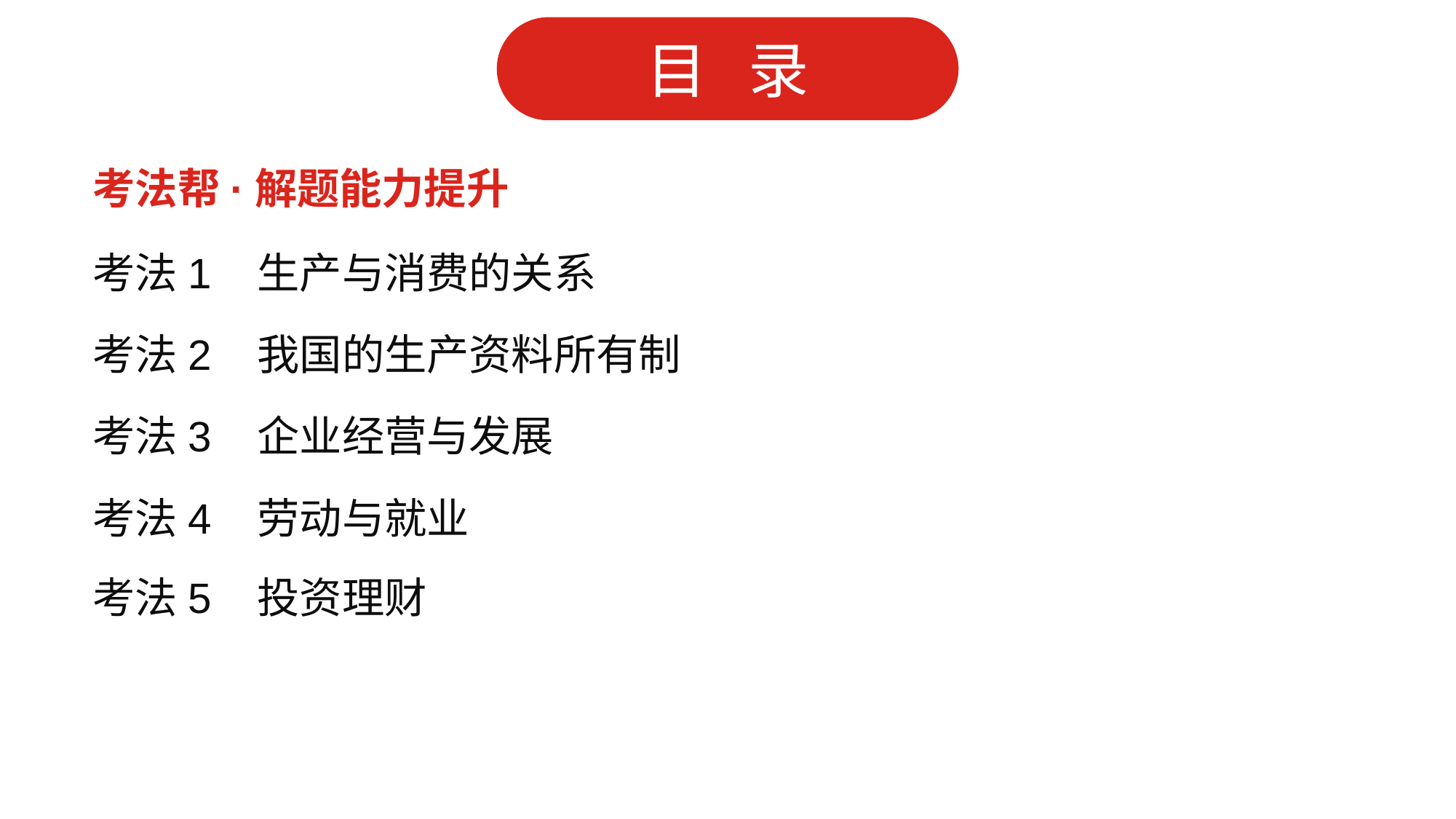

考法帮·解题能力提升
考法1   生产与消费的关系
考法2   我国的生产资料所有制
考法3   企业经营与发展
考法4   劳动与就业
考法5   投资理财